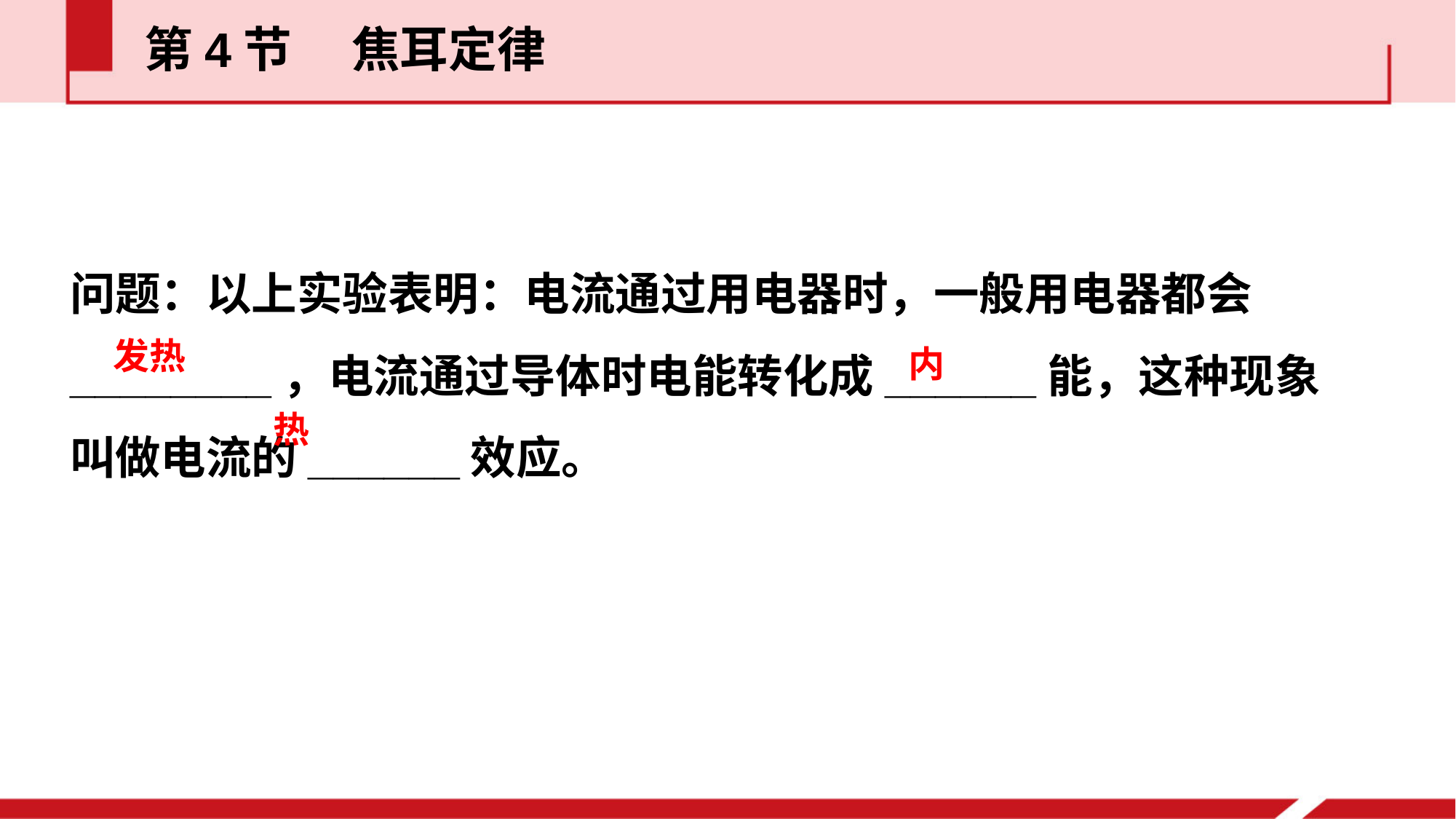

第4节  焦耳定律
问题：以上实验表明：电流通过用电器时，一般用电器都会________，电流通过导体时电能转化成______能，这种现象叫做电流的______效应。
发热
内
热